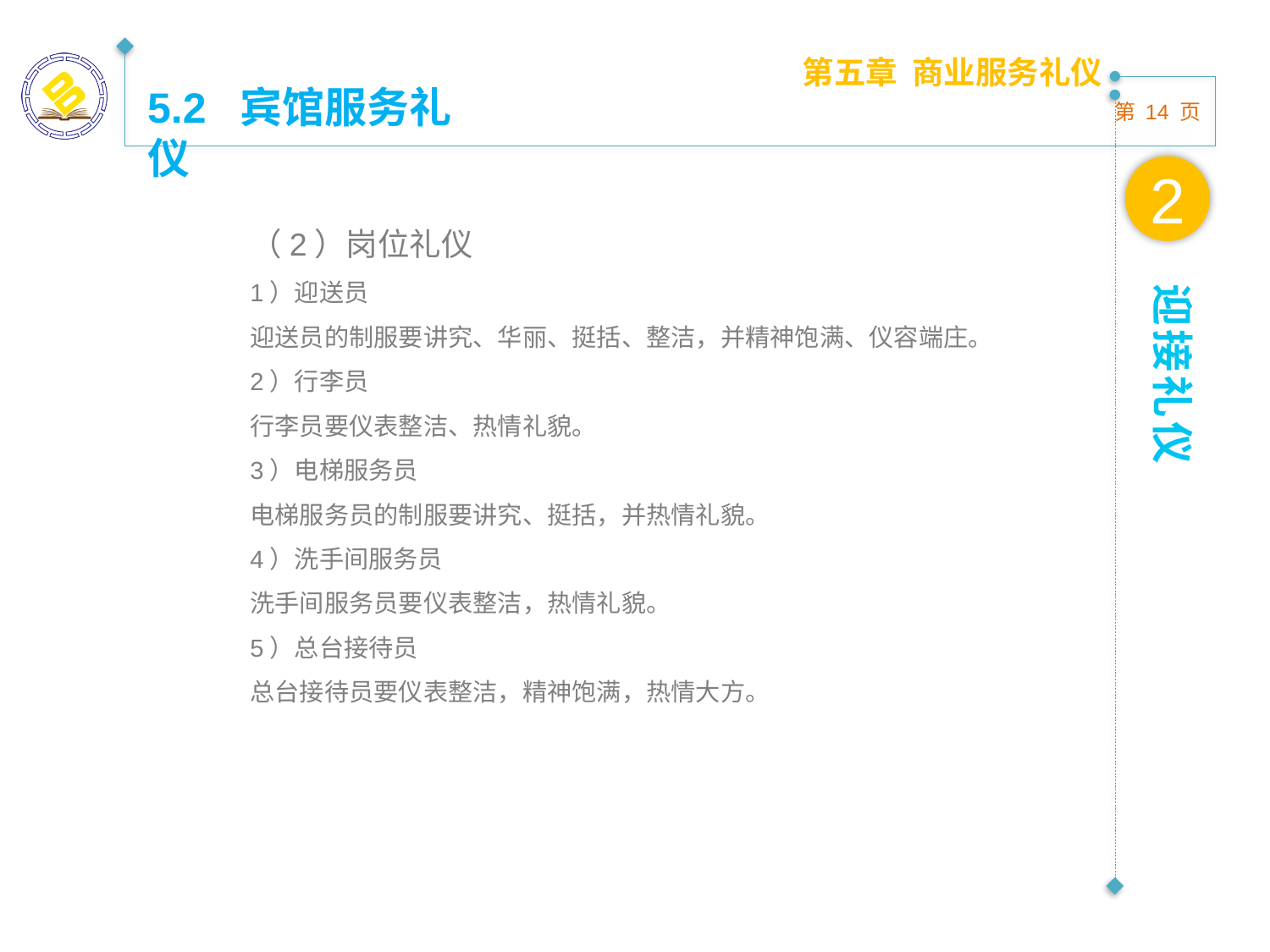

第五章  商业服务礼仪
5.2  宾馆服务礼仪
2
（2）岗位礼仪
1）迎送员
迎送员的制服要讲究、华丽、挺括、整洁，并精神饱满、仪容端庄。
2）行李员
行李员要仪表整洁、热情礼貌。
3）电梯服务员
电梯服务员的制服要讲究、挺括，并热情礼貌。
4）洗手间服务员
洗手间服务员要仪表整洁，热情礼貌。
5）总台接待员
总台接待员要仪表整洁，精神饱满，热情大方。

迎接礼仪